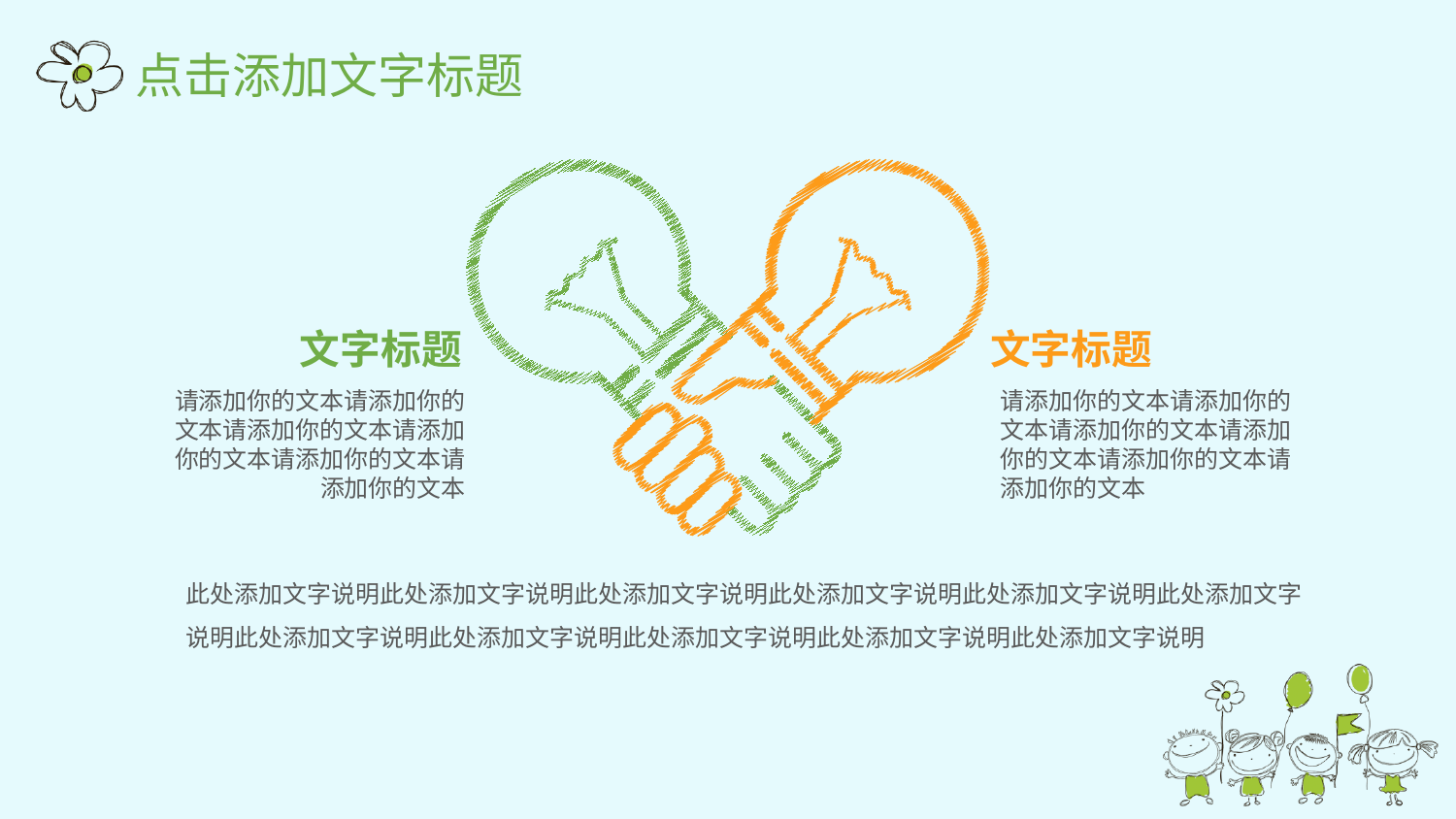

点击添加文字标题

文字标题
文字标题
请添加你的文本请添加你的文本请添加你的文本请添加你的文本请添加你的文本请添加你的文本
请添加你的文本请添加你的文本请添加你的文本请添加你的文本请添加你的文本请添加你的文本
此处添加文字说明此处添加文字说明此处添加文字说明此处添加文字说明此处添加文字说明此处添加文字说明此处添加文字说明此处添加文字说明此处添加文字说明此处添加文字说明此处添加文字说明